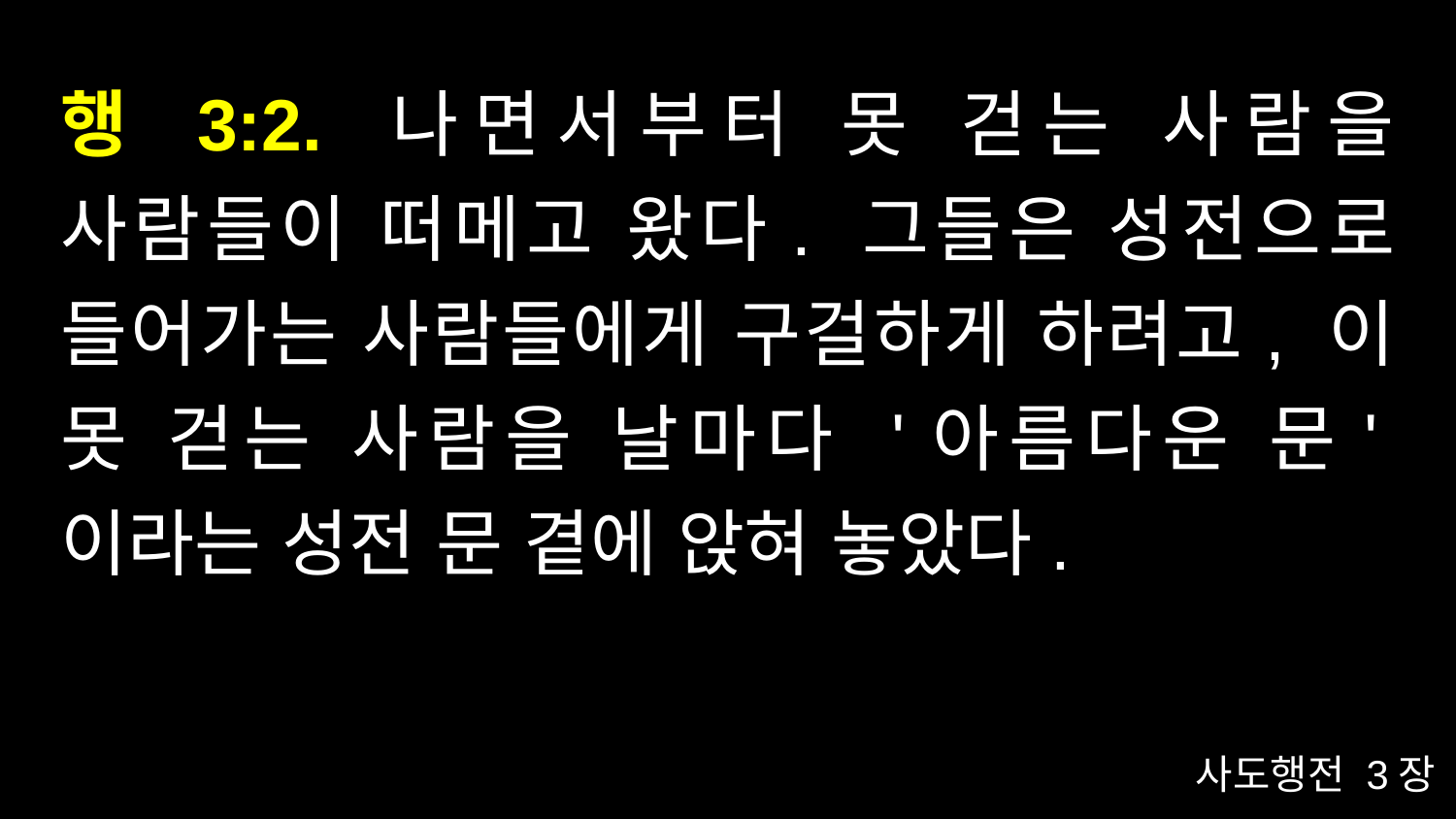

# 행 3:2. 나면서부터 못 걷는 사람을 사람들이 떠메고 왔다. 그들은 성전으로 들어가는 사람들에게 구걸하게 하려고, 이 못 걷는 사람을 날마다 '아름다운 문'이라는 성전 문 곁에 앉혀 놓았다.
사도행전 3장